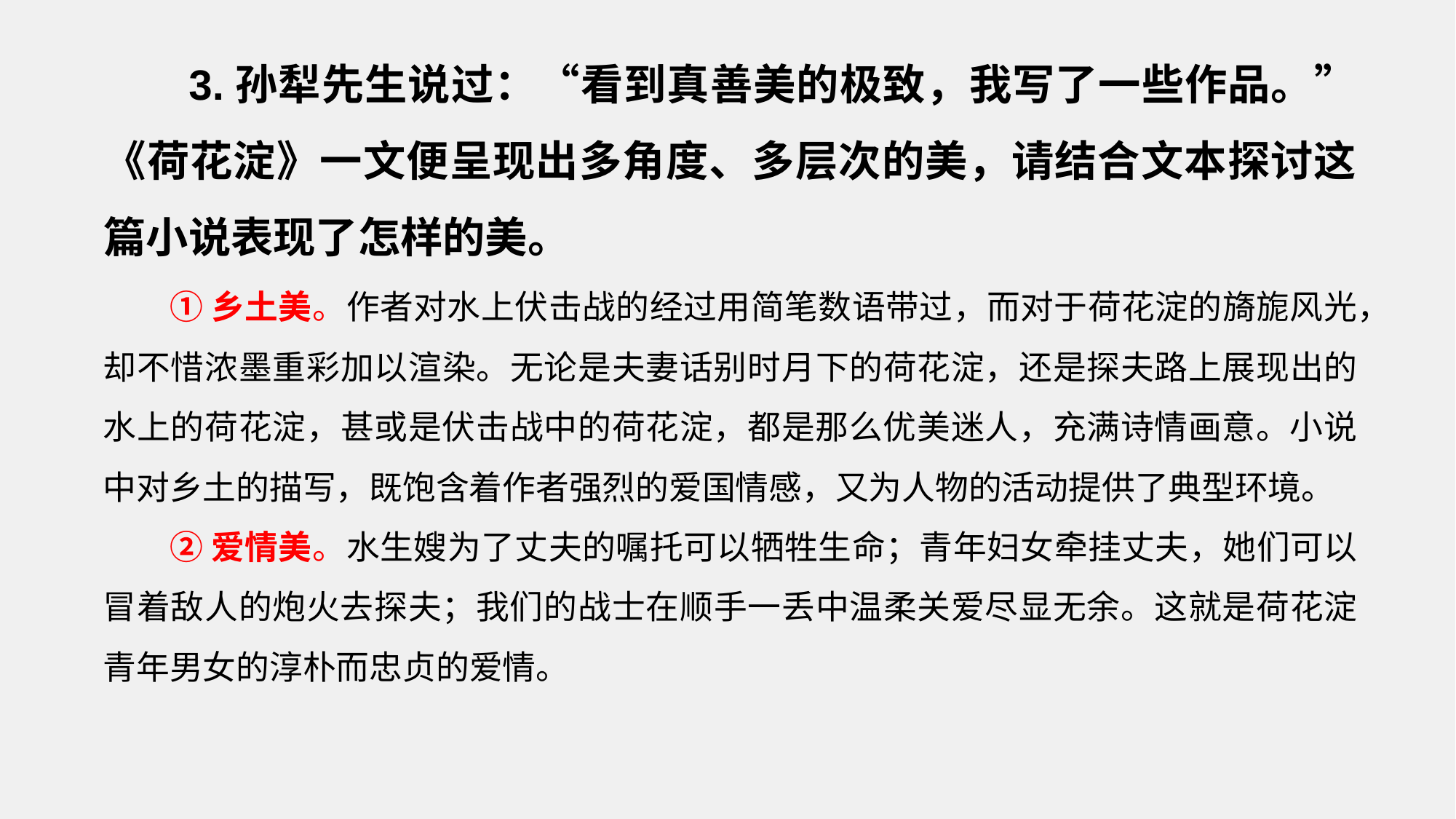

3.孙犁先生说过：“看到真善美的极致，我写了一些作品。”《荷花淀》一文便呈现出多角度、多层次的美，请结合文本探讨这篇小说表现了怎样的美。
①乡土美。作者对水上伏击战的经过用简笔数语带过，而对于荷花淀的旖旎风光，却不惜浓墨重彩加以渲染。无论是夫妻话别时月下的荷花淀，还是探夫路上展现出的水上的荷花淀，甚或是伏击战中的荷花淀，都是那么优美迷人，充满诗情画意。小说中对乡土的描写，既饱含着作者强烈的爱国情感，又为人物的活动提供了典型环境。
②爱情美。水生嫂为了丈夫的嘱托可以牺牲生命；青年妇女牵挂丈夫，她们可以冒着敌人的炮火去探夫；我们的战士在顺手一丢中温柔关爱尽显无余。这就是荷花淀青年男女的淳朴而忠贞的爱情。